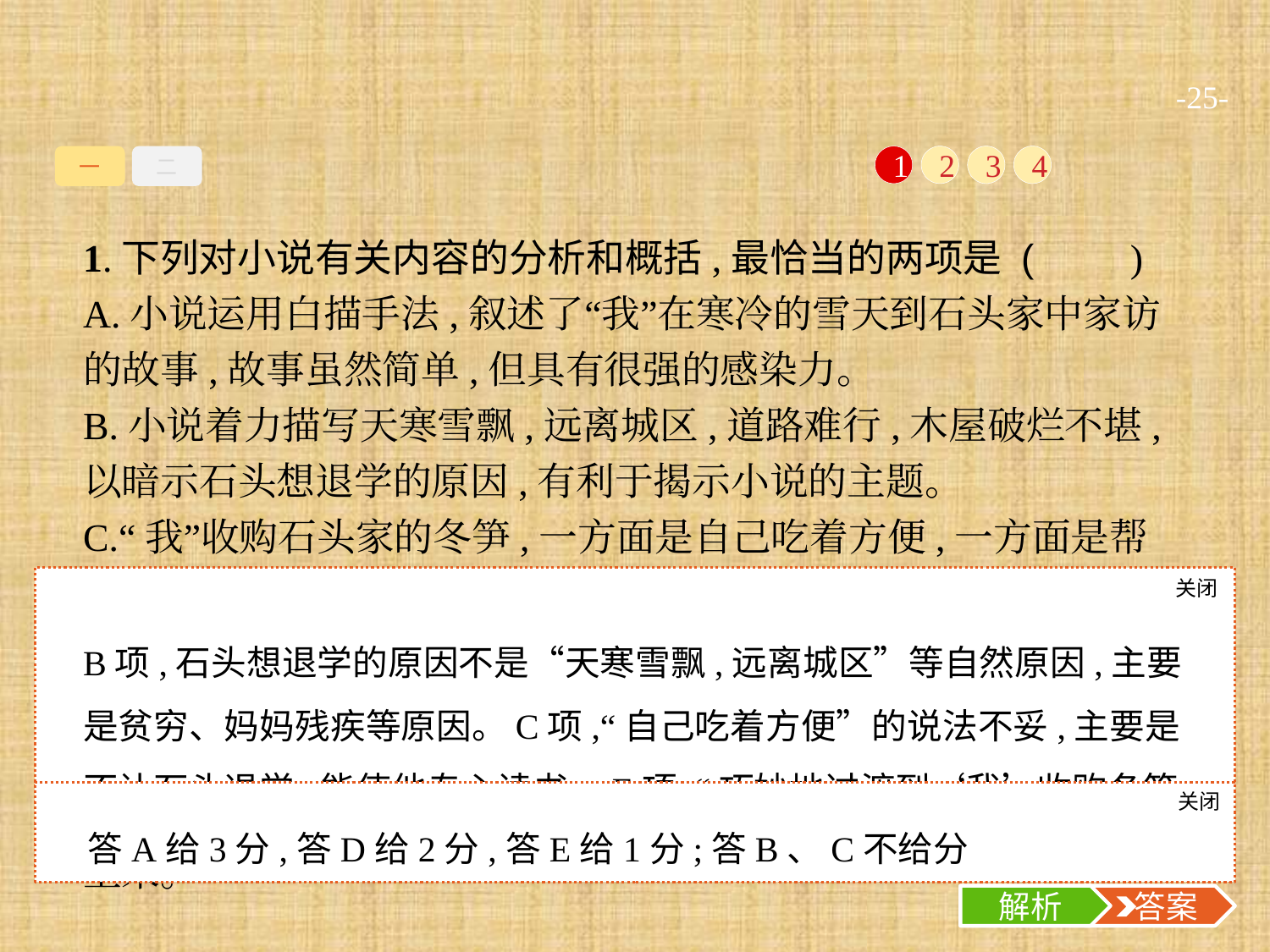

-25-
一
二
1
2
3
4
1.下列对小说有关内容的分析和概括,最恰当的两项是 (　　)
A.小说运用白描手法,叙述了“我”在寒冷的雪天到石头家中家访的故事,故事虽然简单,但具有很强的感染力。
B.小说着力描写天寒雪飘,远离城区,道路难行,木屋破烂不堪,以暗示石头想退学的原因,有利于揭示小说的主题。
C.“我”收购石头家的冬笋,一方面是自己吃着方便,一方面是帮助石头克服暂时的困难,使他努力读书学习改变命运。
D.石头经常不能按时返校,利用课余时间挖冬笋以补贴家用,在“我”的帮助下,学习成绩有了明显进步。
E.小说描写石头妈妈的神态、动作等,揭示她家经济困难、生活拮据使石头产生退学的念头,巧妙地过渡到“我”收购冬笋的情节上来。

关闭
解析

B项,石头想退学的原因不是“天寒雪飘,远离城区”等自然原因,主要是贫穷、妈妈残疾等原因。C项,“自己吃着方便”的说法不妥,主要是不让石头退学,能使他专心读书。E项,“巧妙地过渡到‘我’收购冬笋的情节上来”不全面,还包括“我”到竹林里去了解石头的思想行为。
关闭

解析
  答案

答A给3分,答D给2分,答E给1分;答B、C不给分
解析
  答案